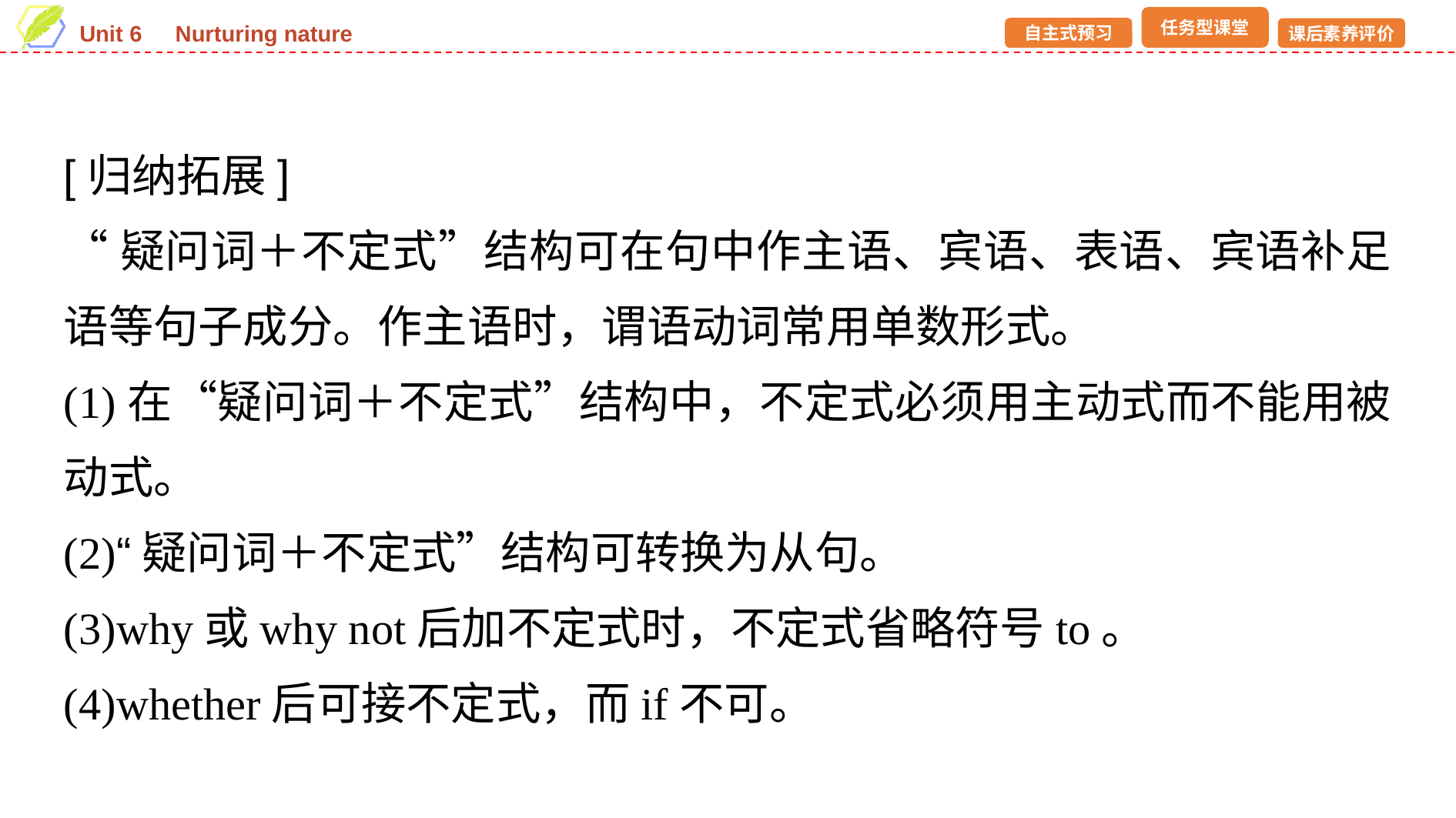

[归纳拓展]
“疑问词＋不定式”结构可在句中作主语、宾语、表语、宾语补足语等句子成分。作主语时，谓语动词常用单数形式。
(1)在“疑问词＋不定式”结构中，不定式必须用主动式而不能用被动式。
(2)“疑问词＋不定式”结构可转换为从句。
(3)why或why not后加不定式时，不定式省略符号to。
(4)whether后可接不定式，而if不可。